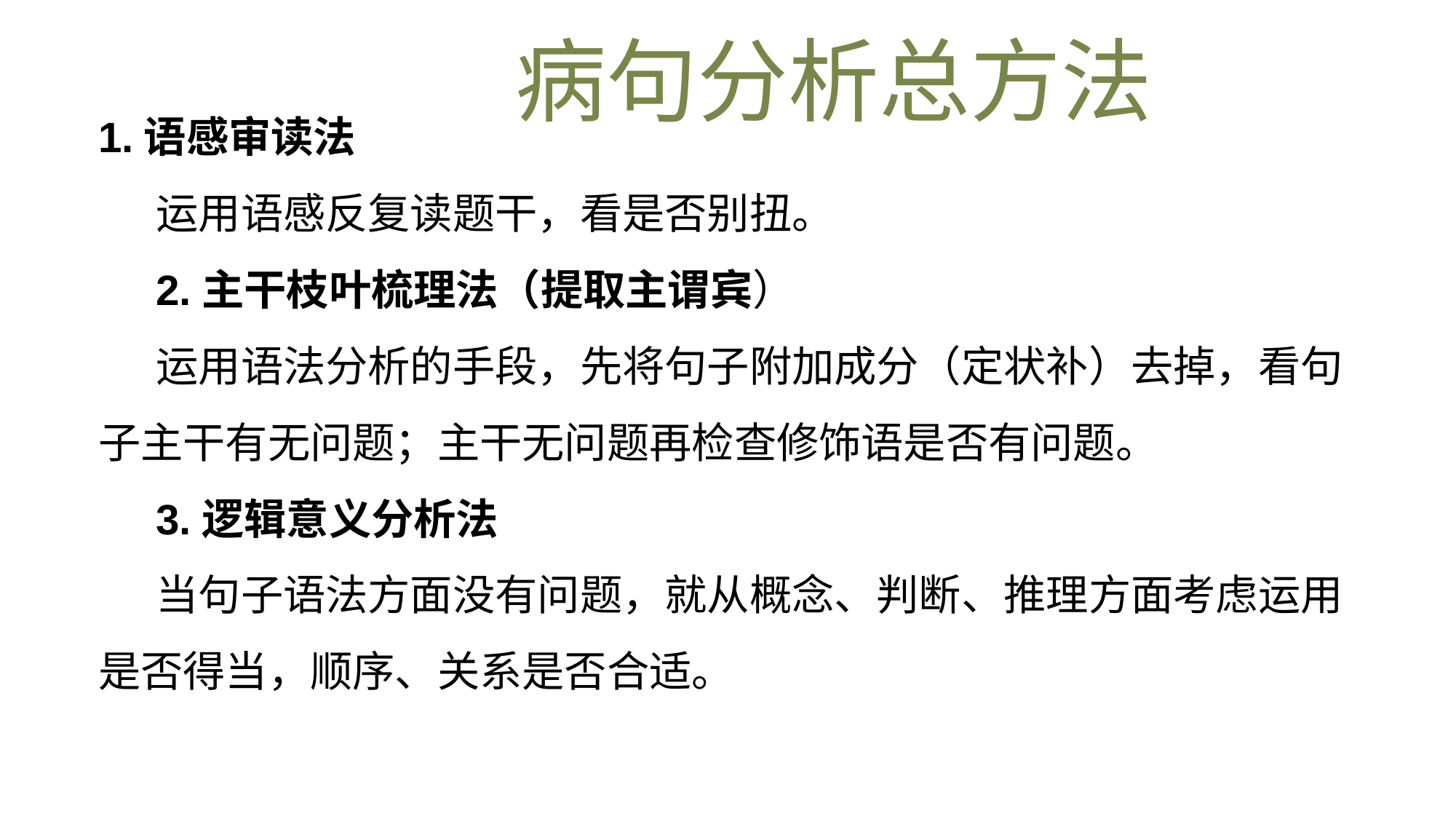

病句分析总方法
1.语感审读法
运用语感反复读题干，看是否别扭。
2.主干枝叶梳理法（提取主谓宾）
运用语法分析的手段，先将句子附加成分（定状补）去掉，看句子主干有无问题；主干无问题再检查修饰语是否有问题。
3.逻辑意义分析法
当句子语法方面没有问题，就从概念、判断、推理方面考虑运用是否得当，顺序、关系是否合适。